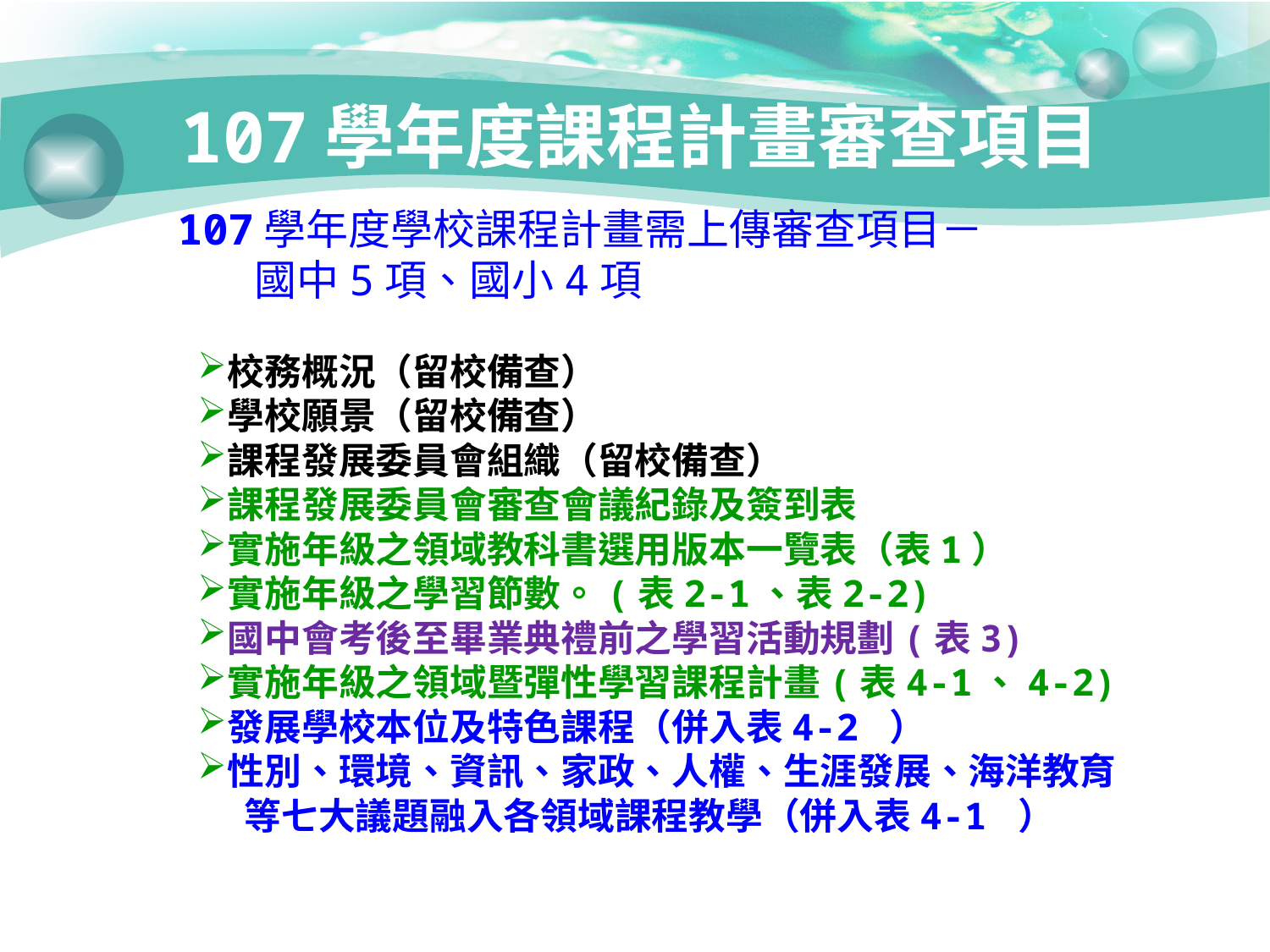

# 107學年度課程計畫審查項目
107學年度學校課程計畫需上傳審查項目－
       國中5項、國小4項
校務概況（留校備查）
學校願景（留校備查）
課程發展委員會組織（留校備查）
課程發展委員會審查會議紀錄及簽到表
實施年級之領域教科書選用版本一覽表（表1）
實施年級之學習節數。(表2-1、表2-2)
國中會考後至畢業典禮前之學習活動規劃(表3)
實施年級之領域暨彈性學習課程計畫(表4-1、4-2)
發展學校本位及特色課程（併入表4-2 ）
性別、環境、資訊、家政、人權、生涯發展、海洋教育
  等七大議題融入各領域課程教學（併入表4-1 ）